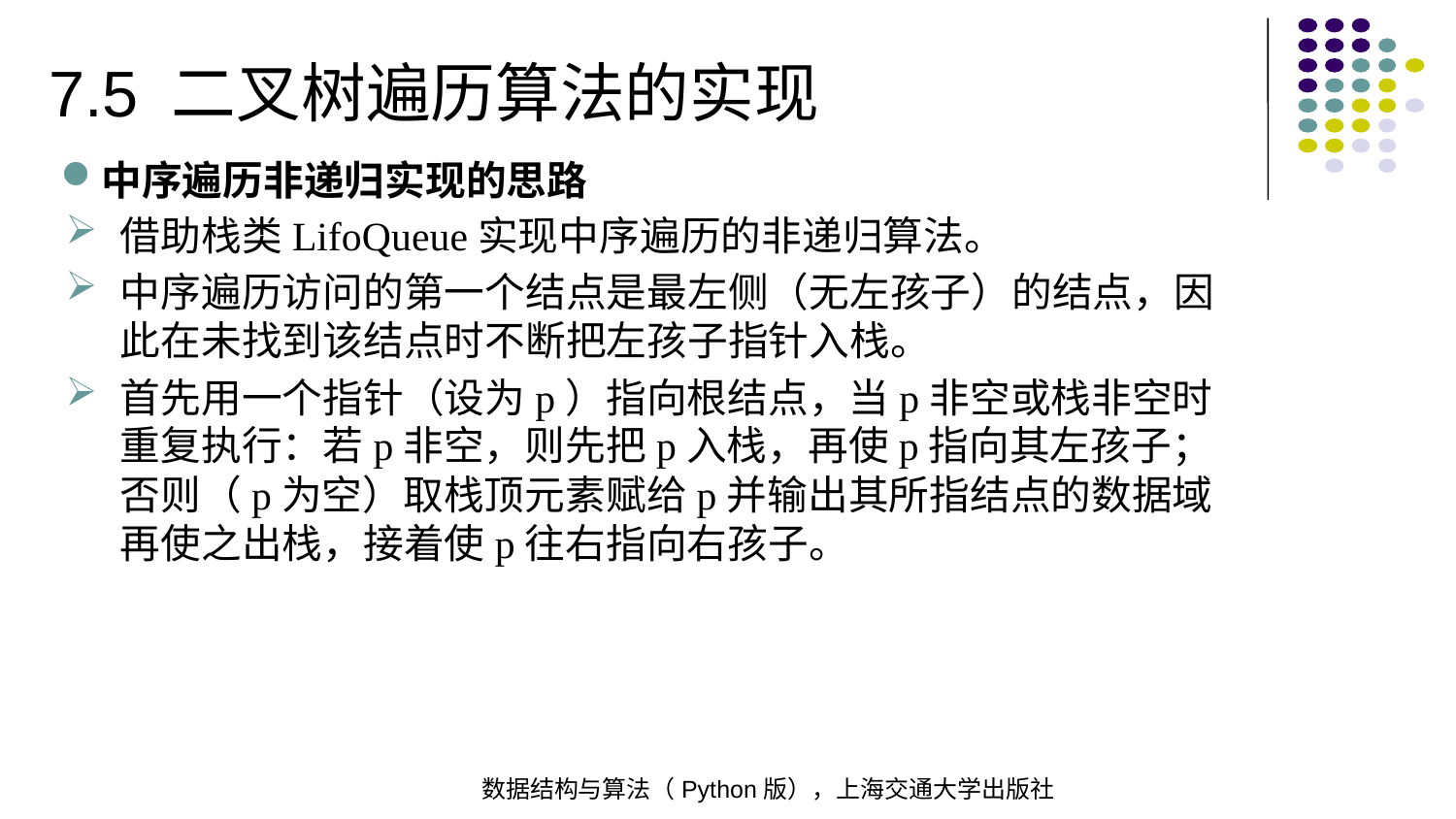

7.5 二叉树遍历算法的实现
中序遍历非递归实现的思路
借助栈类LifoQueue实现中序遍历的非递归算法。
中序遍历访问的第一个结点是最左侧（无左孩子）的结点，因此在未找到该结点时不断把左孩子指针入栈。
首先用一个指针（设为p）指向根结点，当p非空或栈非空时重复执行：若p非空，则先把p入栈，再使p指向其左孩子；否则（p为空）取栈顶元素赋给p并输出其所指结点的数据域再使之出栈，接着使p往右指向右孩子。